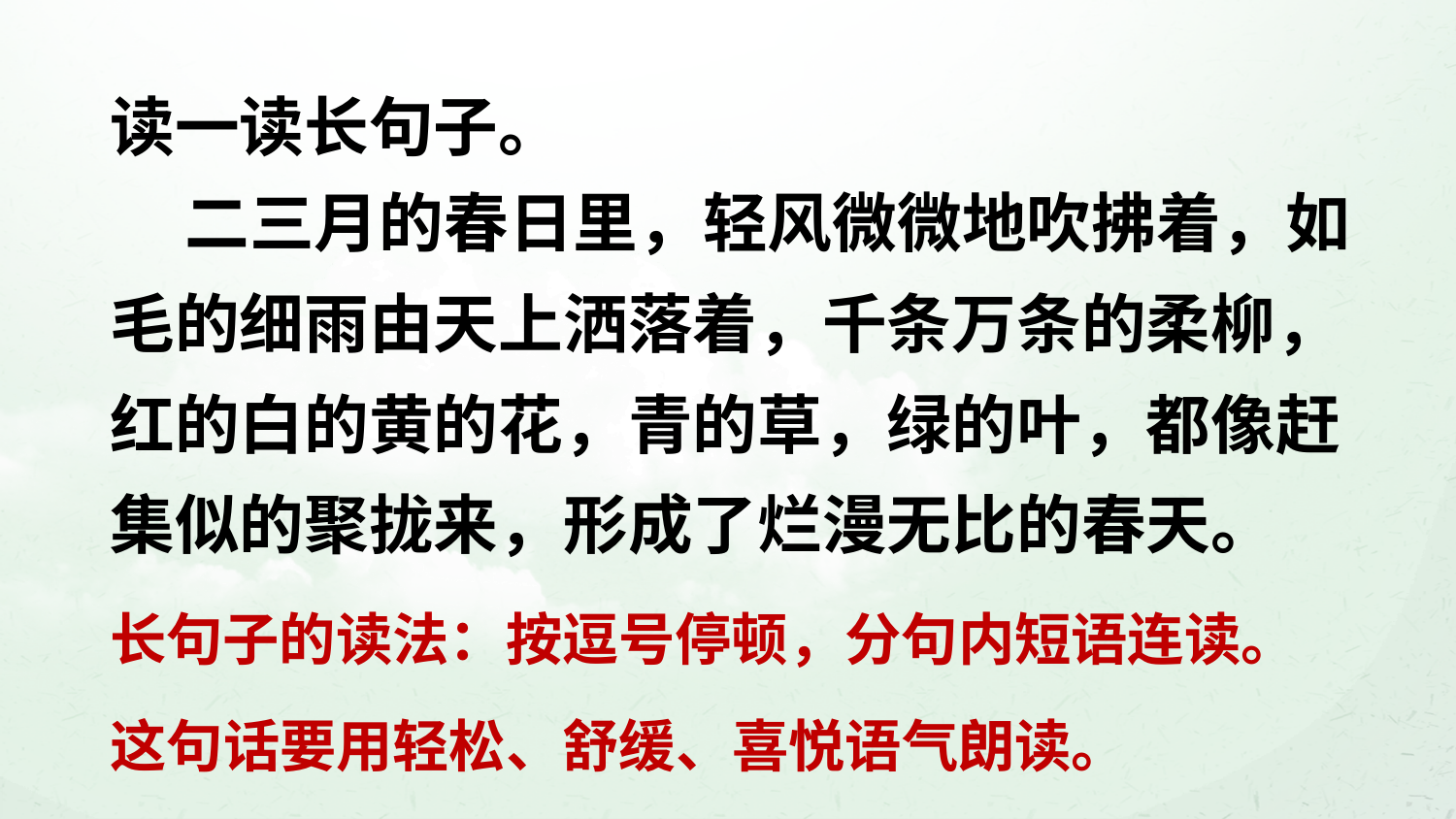

读一读长句子。
    二三月的春日里，轻风微微地吹拂着，如毛的细雨由天上洒落着，千条万条的柔柳，红的白的黄的花，青的草，绿的叶，都像赶集似的聚拢来，形成了烂漫无比的春天。
长句子的读法：按逗号停顿，分句内短语连读。
这句话要用轻松、舒缓、喜悦语气朗读。